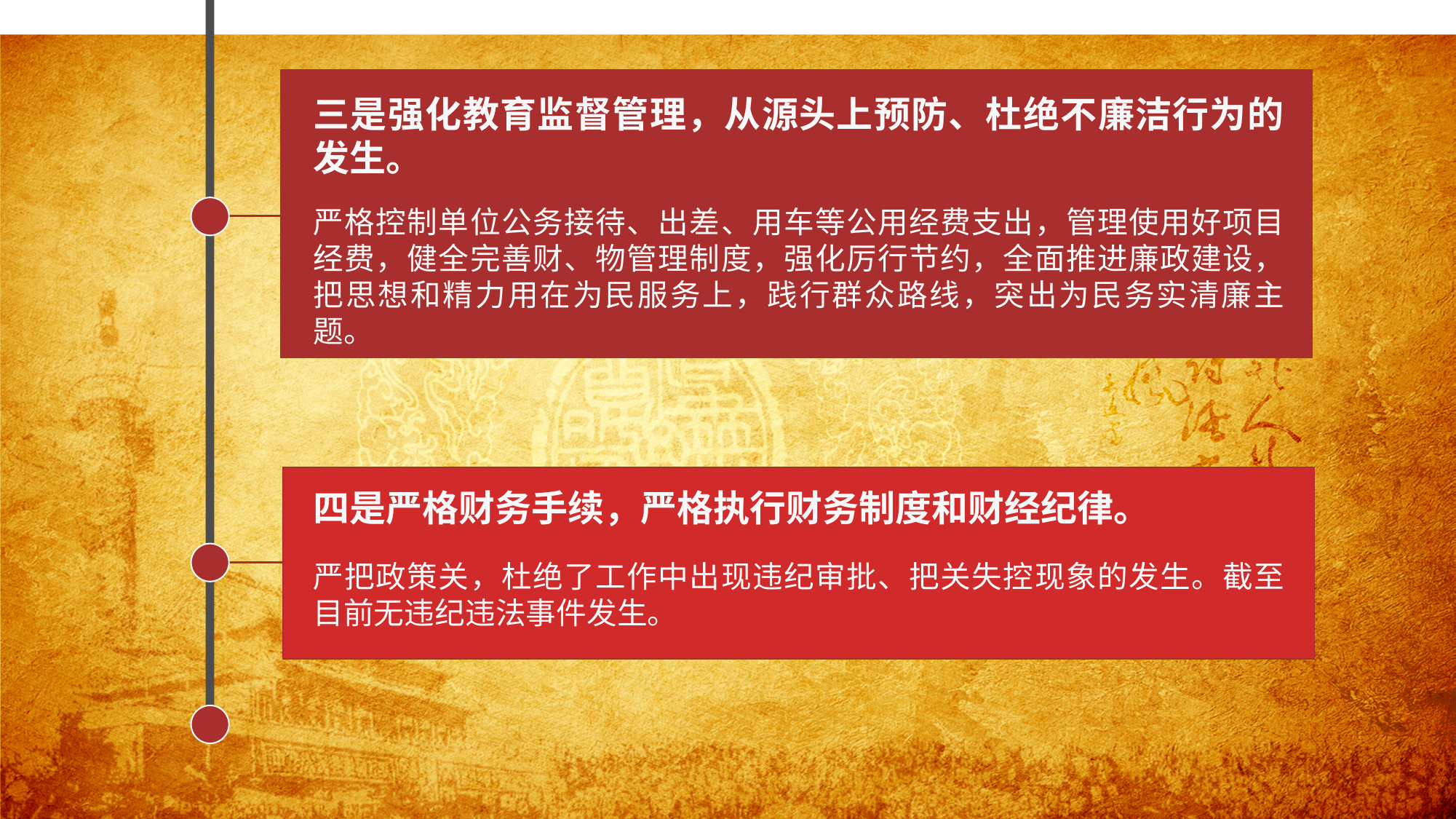

三是强化教育监督管理，从源头上预防、杜绝不廉洁行为的发生。

严格控制单位公务接待、出差、用车等公用经费支出，管理使用好项目经费，健全完善财、物管理制度，强化厉行节约，全面推进廉政建设，把思想和精力用在为民服务上，践行群众路线，突出为民务实清廉主题。

四是严格财务手续，严格执行财务制度和财经纪律。

严把政策关，杜绝了工作中出现违纪审批、把关失控现象的发生。截至目前无违纪违法事件发生。